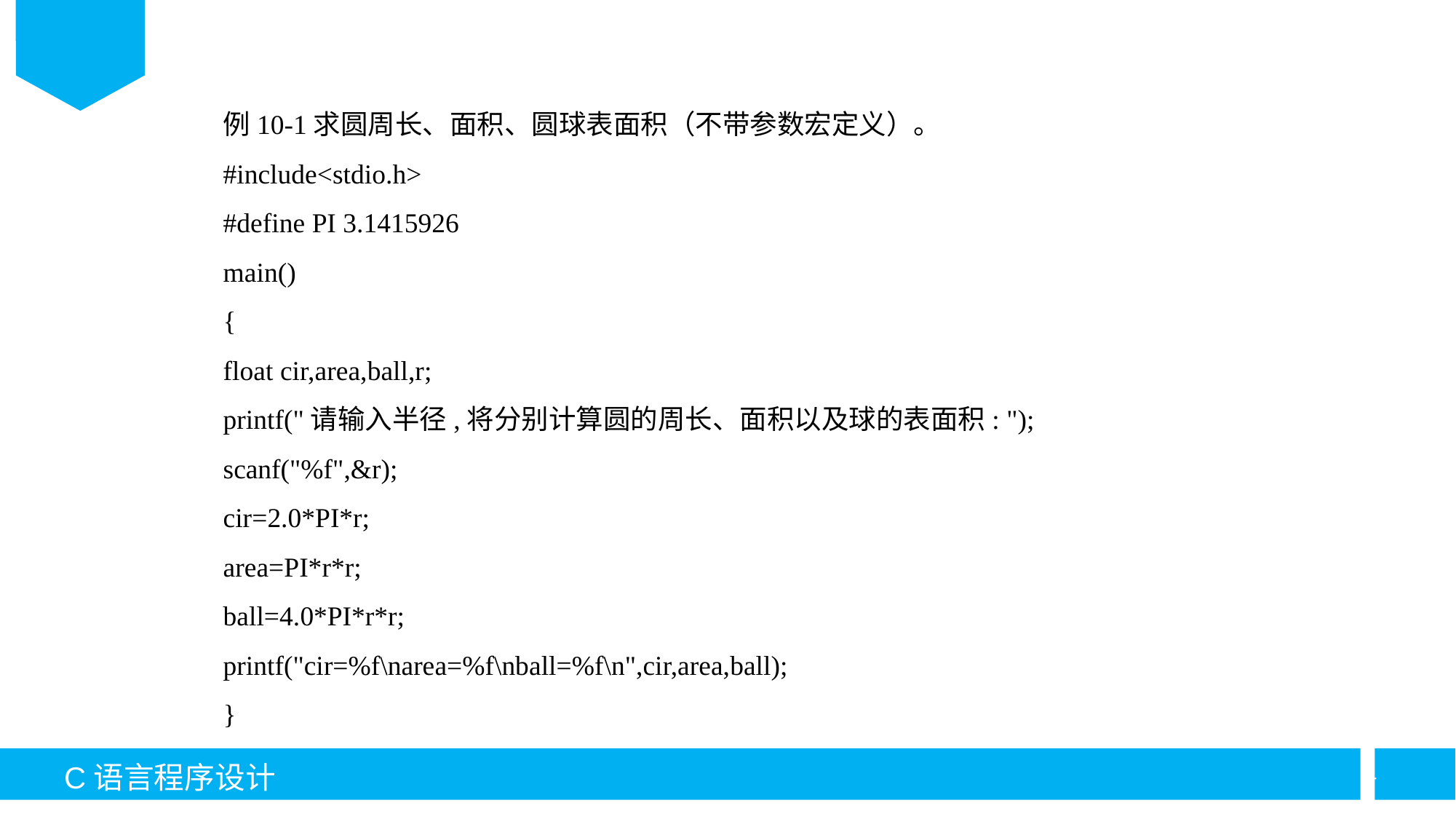

例10-1求圆周长、面积、圆球表面积（不带参数宏定义）。
#include<stdio.h>
#define PI 3.1415926
main()
{
float cir,area,ball,r;
printf("请输入半径,将分别计算圆的周长、面积以及球的表面积: ");
scanf("%f",&r);
cir=2.0*PI*r;
area=PI*r*r;
ball=4.0*PI*r*r;
printf("cir=%f\narea=%f\nball=%f\n",cir,area,ball);
}